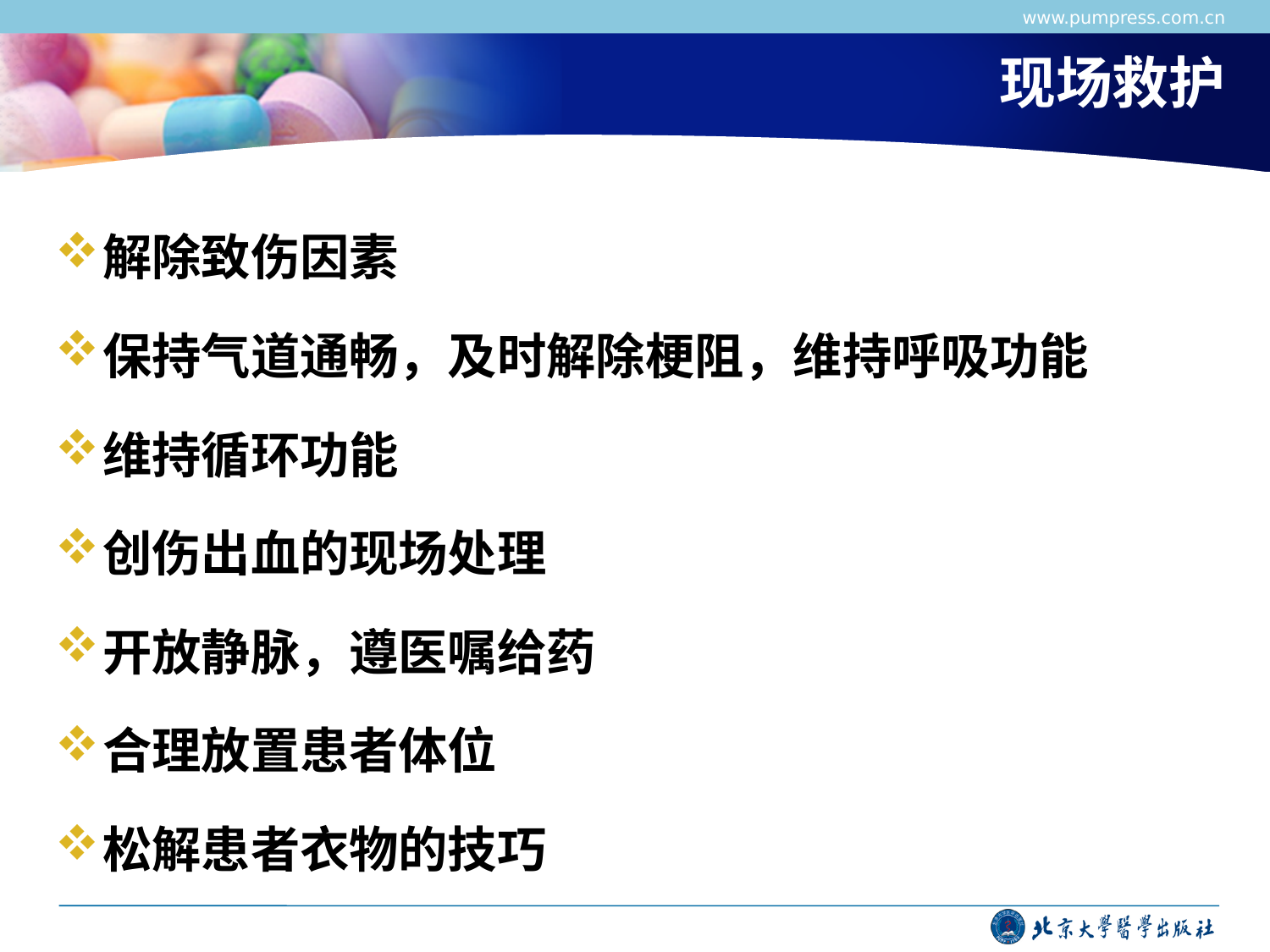

www.pumpress.com.cn
# 现场救护
解除致伤因素
保持气道通畅，及时解除梗阻，维持呼吸功能
维持循环功能
创伤出血的现场处理
开放静脉，遵医嘱给药
合理放置患者体位
松解患者衣物的技巧